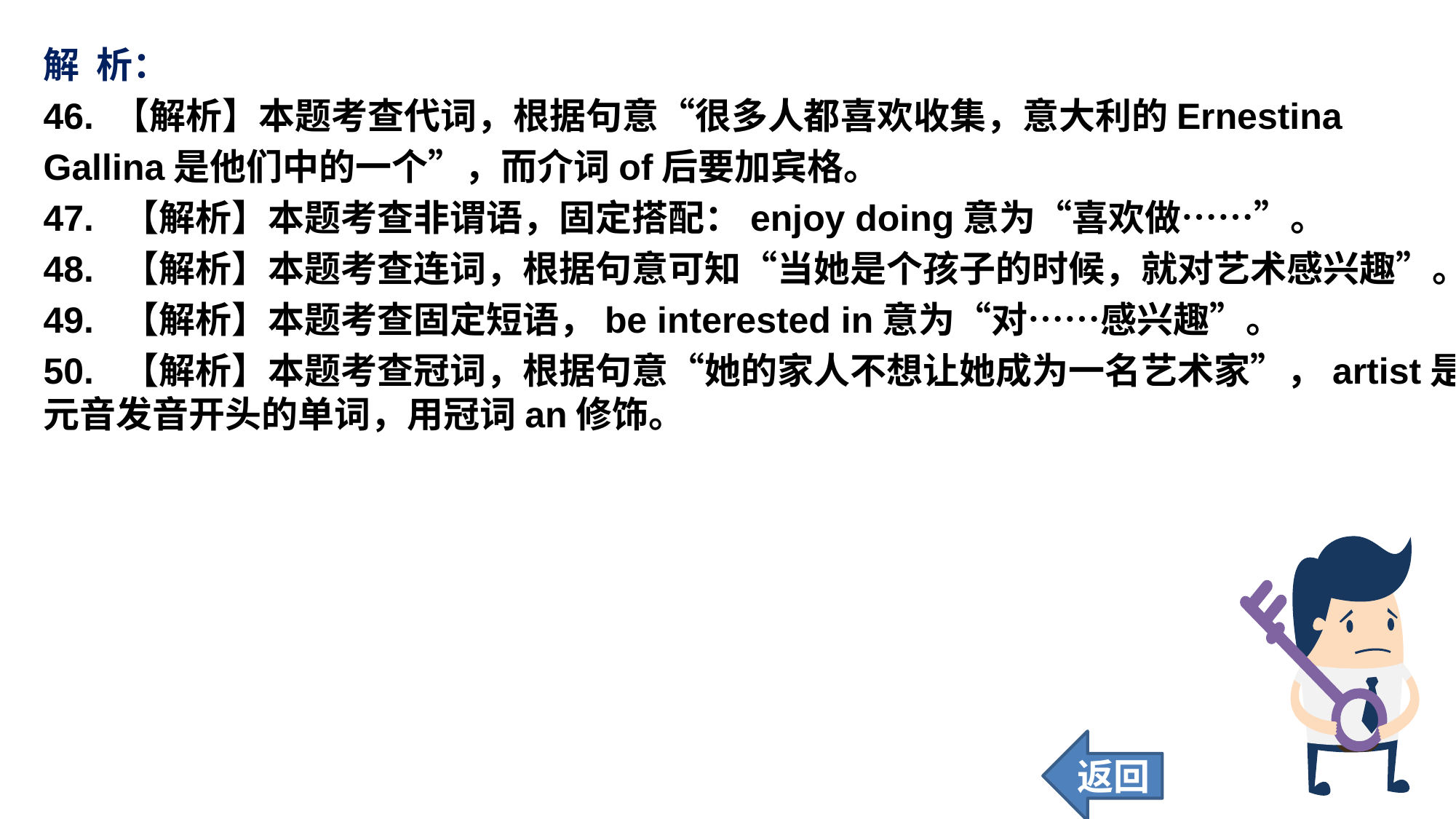

解  析：
46. 【解析】本题考查代词，根据句意“很多人都喜欢收集，意大利的Ernestina
Gallina是他们中的一个”，而介词of后要加宾格。
47.  【解析】本题考查非谓语，固定搭配：enjoy doing意为“喜欢做……”。
48.  【解析】本题考查连词，根据句意可知“当她是个孩子的时候，就对艺术感兴趣”。
49.  【解析】本题考查固定短语，be interested in意为“对……感兴趣”。
50.  【解析】本题考查冠词，根据句意“她的家人不想让她成为一名艺术家”，artist是元音发音开头的单词，用冠词an修饰。

返回
50